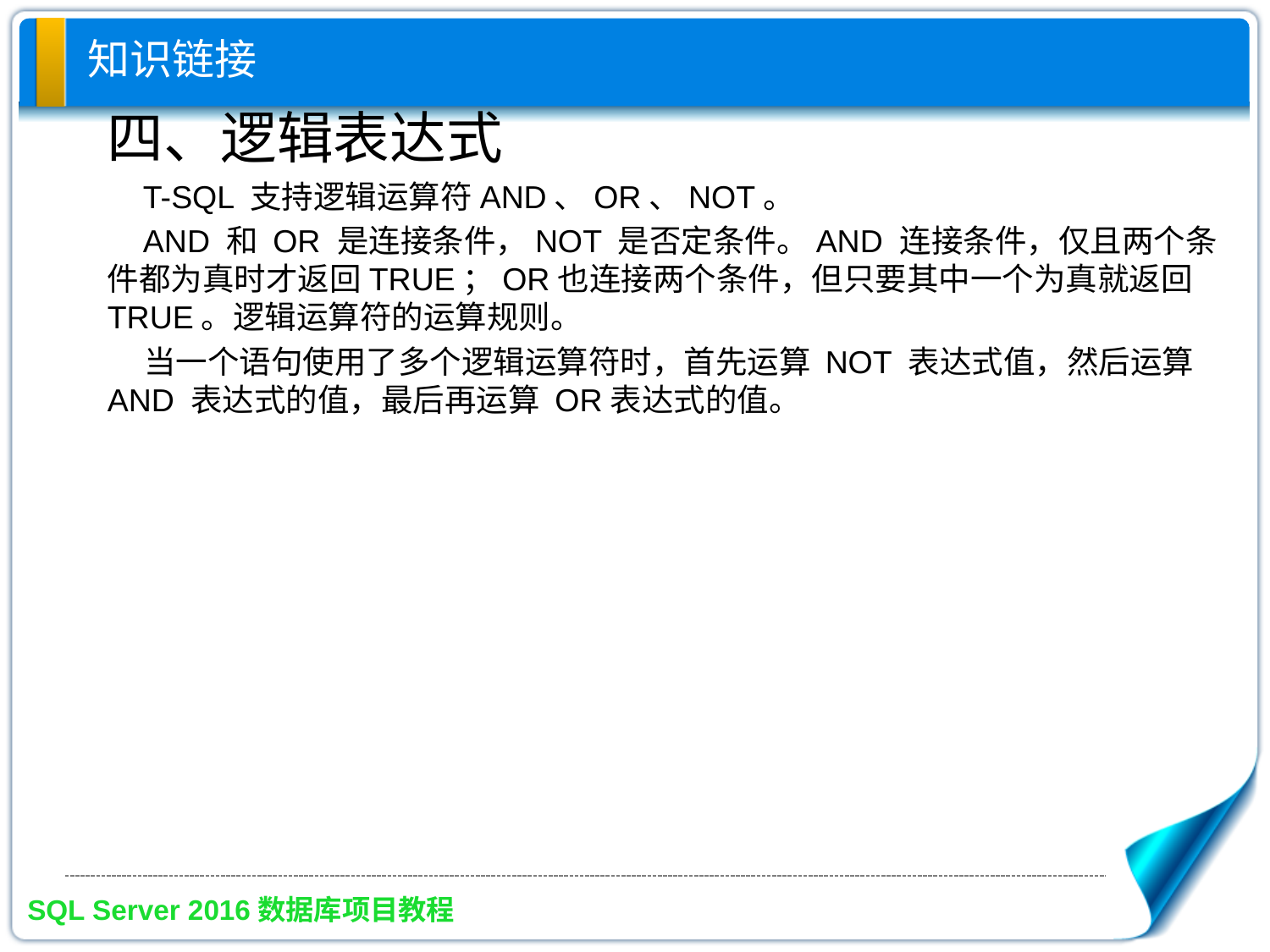

# 知识链接
四、逻辑表达式
    T-SQL 支持逻辑运算符AND、OR、NOT。
    AND 和 OR 是连接条件，NOT 是否定条件。AND 连接条件，仅且两个条件都为真时才返回TRUE；OR也连接两个条件，但只要其中一个为真就返回TRUE。逻辑运算符的运算规则。
    当一个语句使用了多个逻辑运算符时，首先运算 NOT 表达式值，然后运算 AND 表达式的值，最后再运算 OR表达式的值。